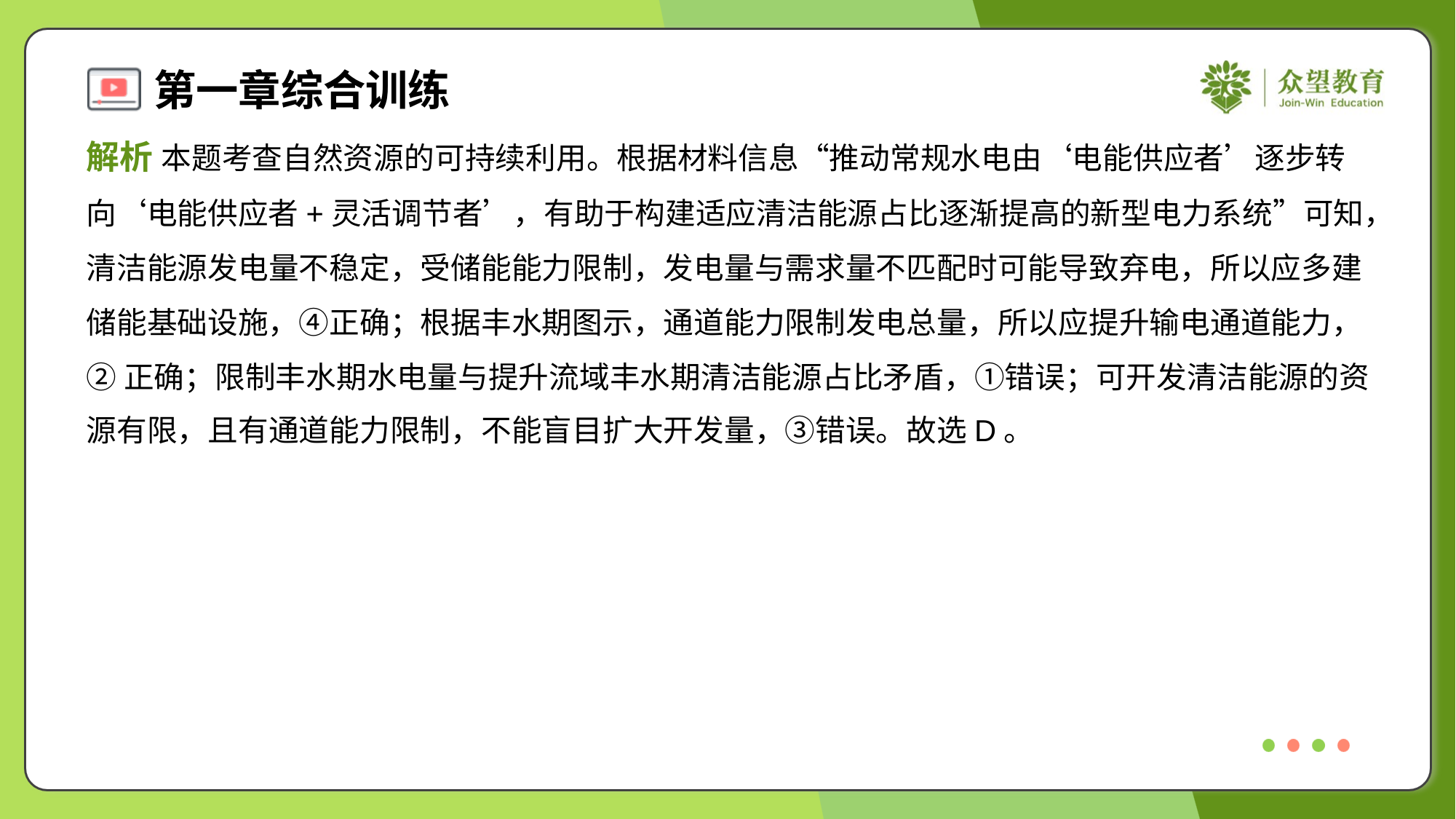

解析 本题考查自然资源的可持续利用。根据材料信息“推动常规水电由‘电能供应者’逐步转
向‘电能供应者+灵活调节者’，有助于构建适应清洁能源占比逐渐提高的新型电力系统”可知，
清洁能源发电量不稳定，受储能能力限制，发电量与需求量不匹配时可能导致弃电，所以应多建
储能基础设施，④正确；根据丰水期图示，通道能力限制发电总量，所以应提升输电通道能力，
②正确；限制丰水期水电量与提升流域丰水期清洁能源占比矛盾，①错误；可开发清洁能源的资
源有限，且有通道能力限制，不能盲目扩大开发量，③错误。故选D。